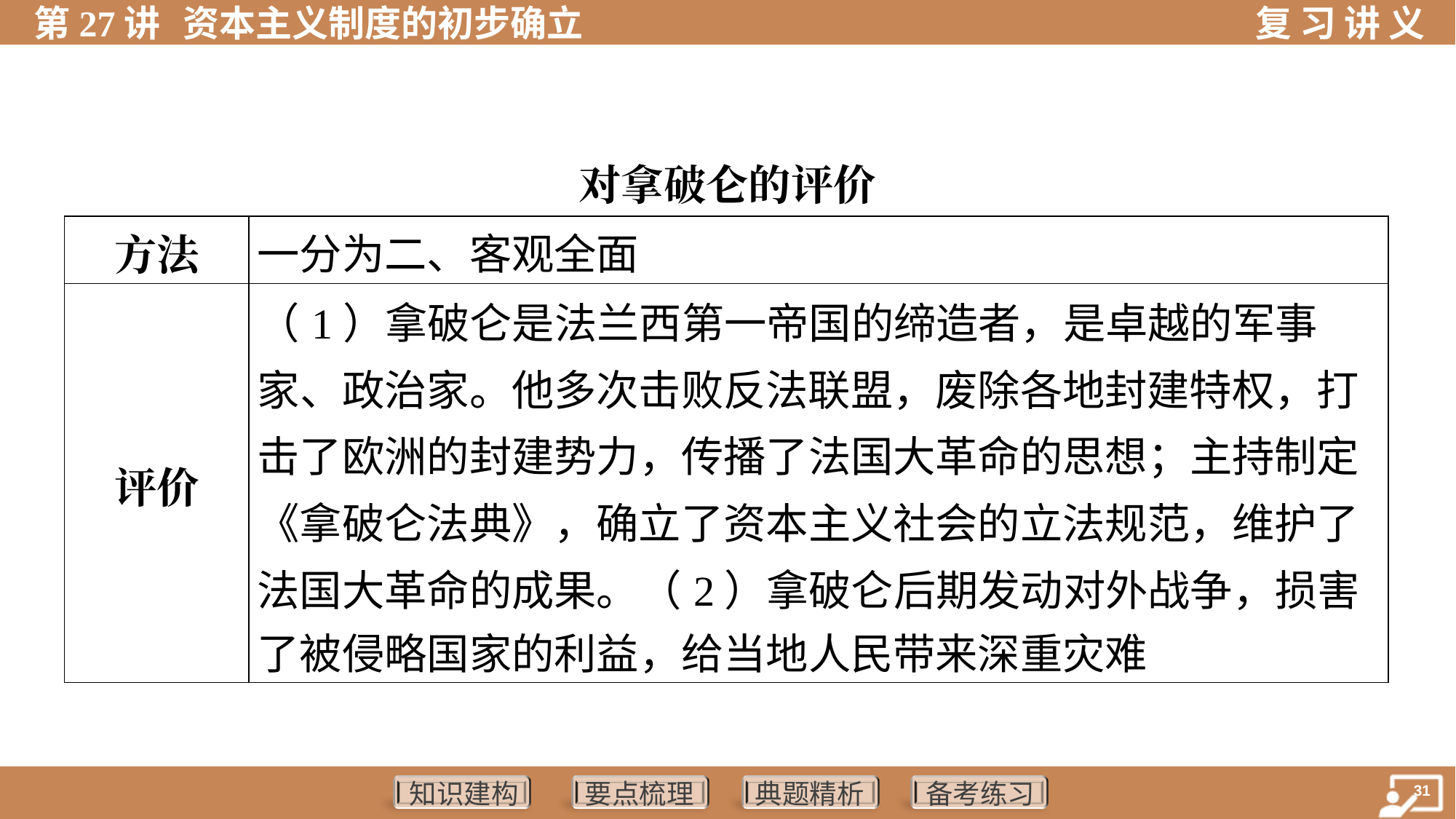

对拿破仑的评价
| 方法 | 一分为二、客观全面 |
| --- | --- |
| 评价 | （1）拿破仑是法兰西第一帝国的缔造者，是卓越的军事 家、政治家。他多次击败反法联盟，废除各地封建特权，打 击了欧洲的封建势力，传播了法国大革命的思想；主持制定 《拿破仑法典》，确立了资本主义社会的立法规范，维护了 法国大革命的成果。（2）拿破仑后期发动对外战争，损害 了被侵略国家的利益，给当地人民带来深重灾难 |